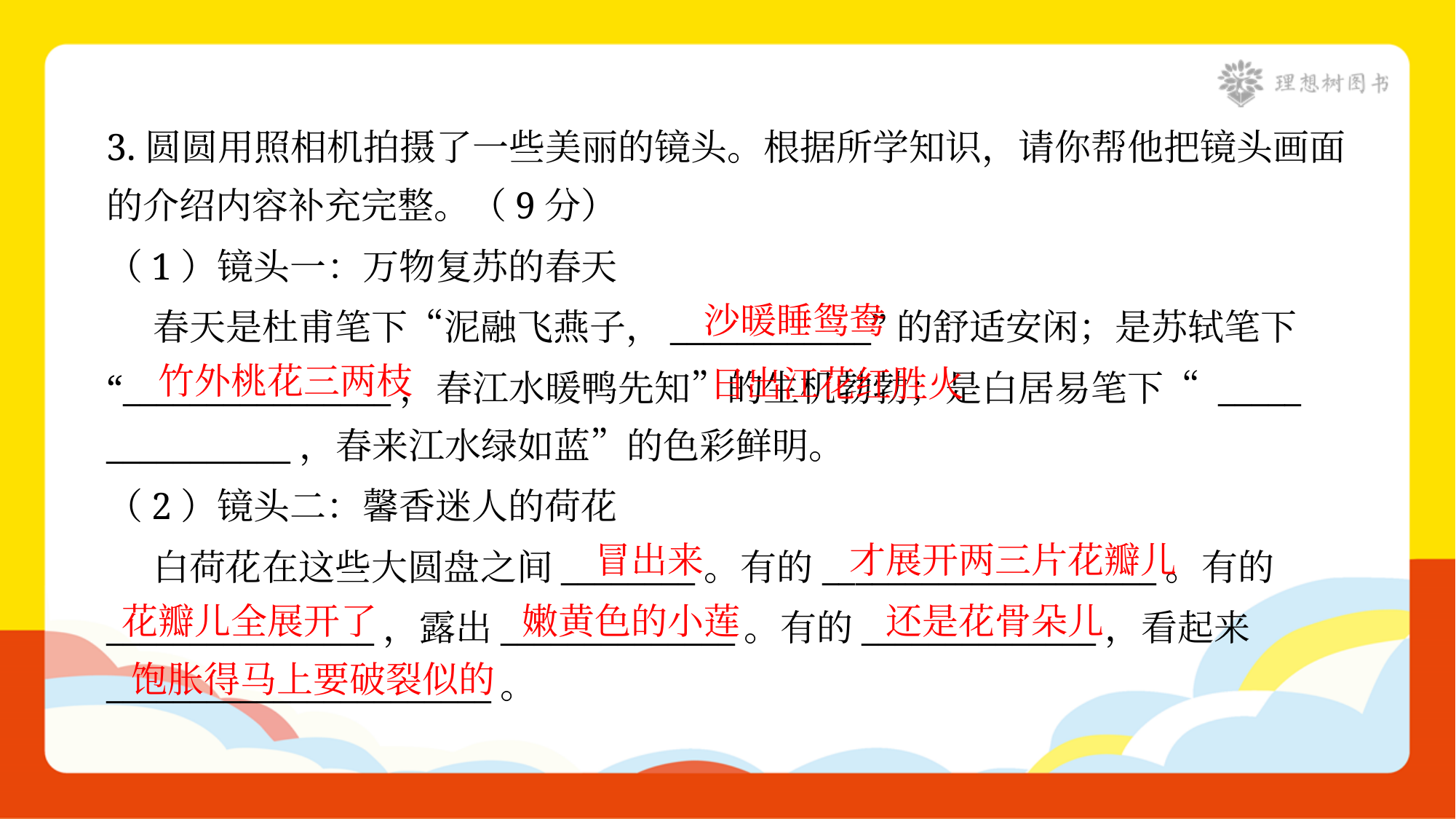

3.圆圆用照相机拍摄了一些美丽的镜头。根据所学知识，请你帮他把镜头画面
的介绍内容补充完整。（9分）
（1）镜头一：万物复苏的春天
    春天是杜甫笔下“泥融飞燕子，____________”的舒适安闲；是苏轼笔下
“________________，春江水暖鸭先知”的生机勃勃；是白居易笔下“ _____
___________，春来江水绿如蓝”的色彩鲜明。
沙暖睡鸳鸯
                                                                日出江花红胜火
竹外桃花三两枝
（2）镜头二：馨香迷人的荷花
    白荷花在这些大圆盘之间________。有的____________________。有的
________________，露出______________。有的______________，看起来
_______________________。
冒出来
才展开两三片花瓣儿
花瓣儿全展开了
嫩黄色的小莲
还是花骨朵儿
饱胀得马上要破裂似的